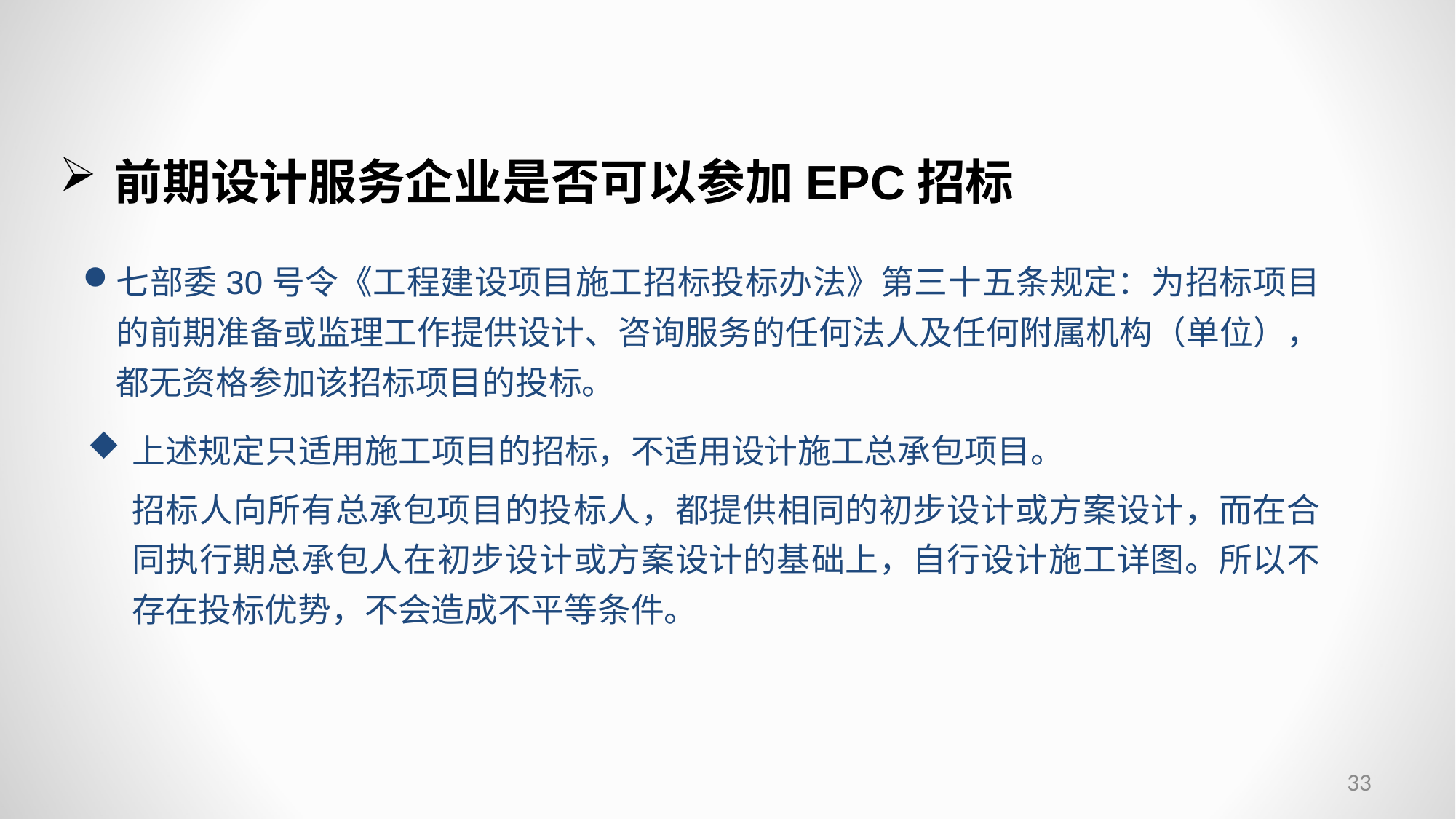

前期设计服务企业是否可以参加EPC招标
七部委30号令《工程建设项目施工招标投标办法》第三十五条规定：为招标项目的前期准备或监理工作提供设计、咨询服务的任何法人及任何附属机构（单位），都无资格参加该招标项目的投标。
上述规定只适用施工项目的招标，不适用设计施工总承包项目。
招标人向所有总承包项目的投标人，都提供相同的初步设计或方案设计，而在合同执行期总承包人在初步设计或方案设计的基础上，自行设计施工详图。所以不存在投标优势，不会造成不平等条件。

33